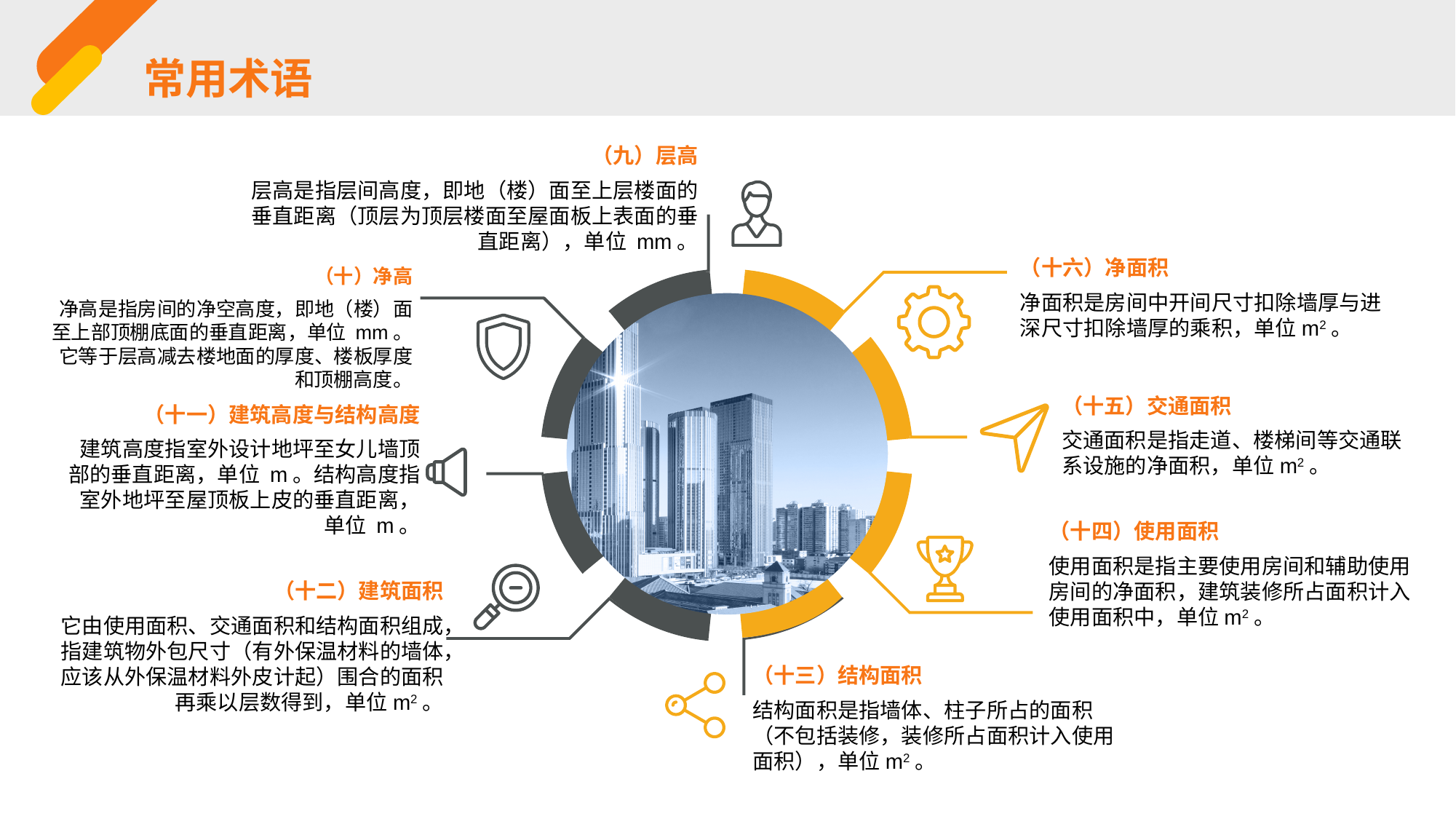

常用术语
（九）层高
层高是指层间高度，即地（楼）面至上层楼面的垂直距离（顶层为顶层楼面至屋面板上表面的垂直距离），单位 mm。

（十六）净面积
净面积是房间中开间尺寸扣除墙厚与进深尺寸扣除墙厚的乘积，单位m2。
（十）净高
净高是指房间的净空高度，即地（楼）面至上部顶棚底面的垂直距离，单位 mm。它等于层高减去楼地面的厚度、楼板厚度和顶棚高度。

（十五）交通面积
交通面积是指走道、楼梯间等交通联系设施的净面积，单位m2。
（十一）建筑高度与结构高度
建筑高度指室外设计地坪至女儿墙顶部的垂直距离，单位 m。结构高度指室外地坪至屋顶板上皮的垂直距离，单位 m。

（十四）使用面积
使用面积是指主要使用房间和辅助使用房间的净面积，建筑装修所占面积计入使用面积中，单位m2。

（十二）建筑面积
它由使用面积、交通面积和结构面积组成，指建筑物外包尺寸（有外保温材料的墙体，应该从外保温材料外皮计起）围合的面积再乘以层数得到，单位m2。

（十三）结构面积
结构面积是指墙体、柱子所占的面积（不包括装修，装修所占面积计入使用面积），单位m2。